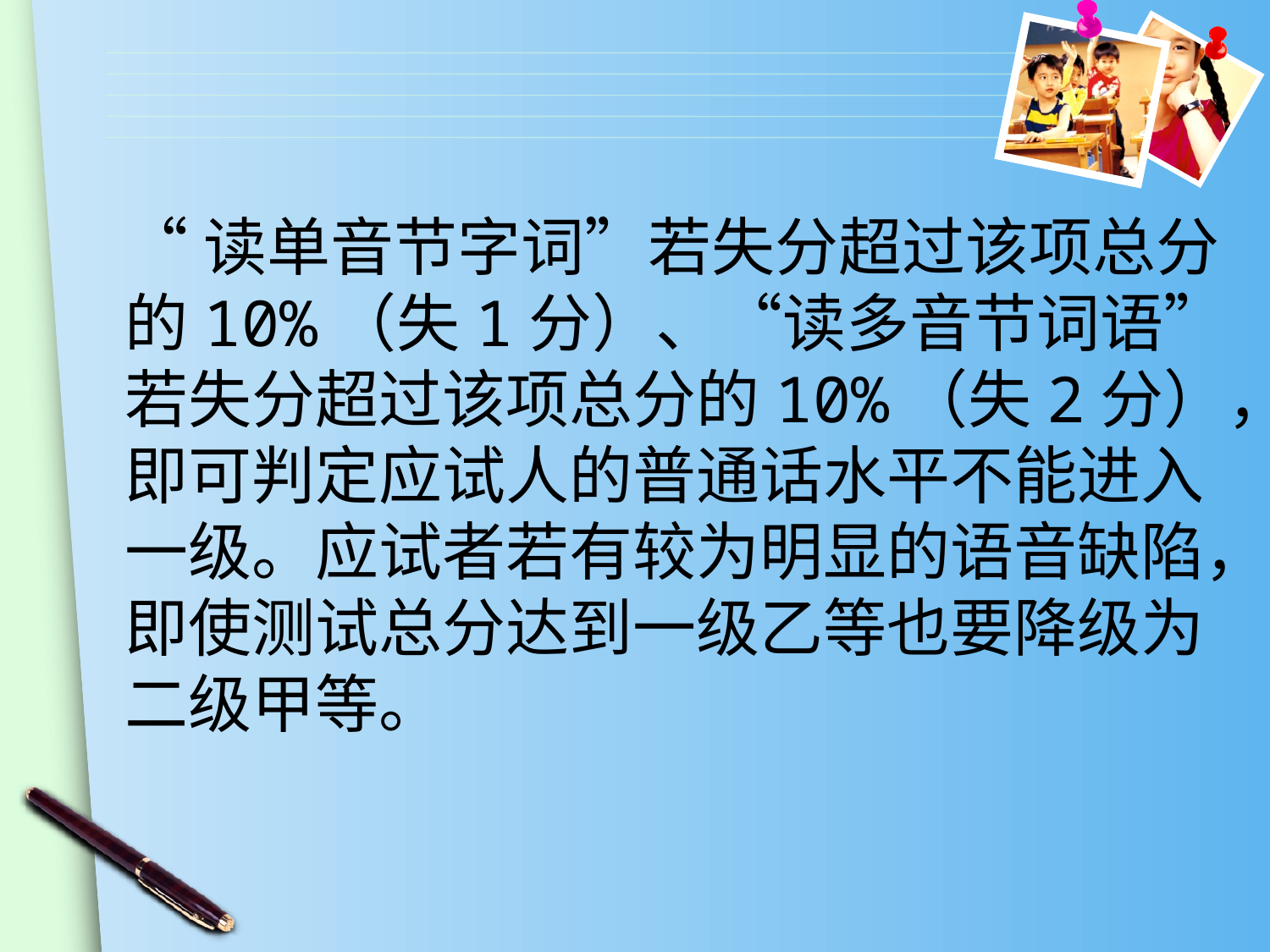

“读单音节字词”若失分超过该项总分的10%（失1分）、“读多音节词语”若失分超过该项总分的10%（失2分），即可判定应试人的普通话水平不能进入一级。应试者若有较为明显的语音缺陷，即使测试总分达到一级乙等也要降级为二级甲等。